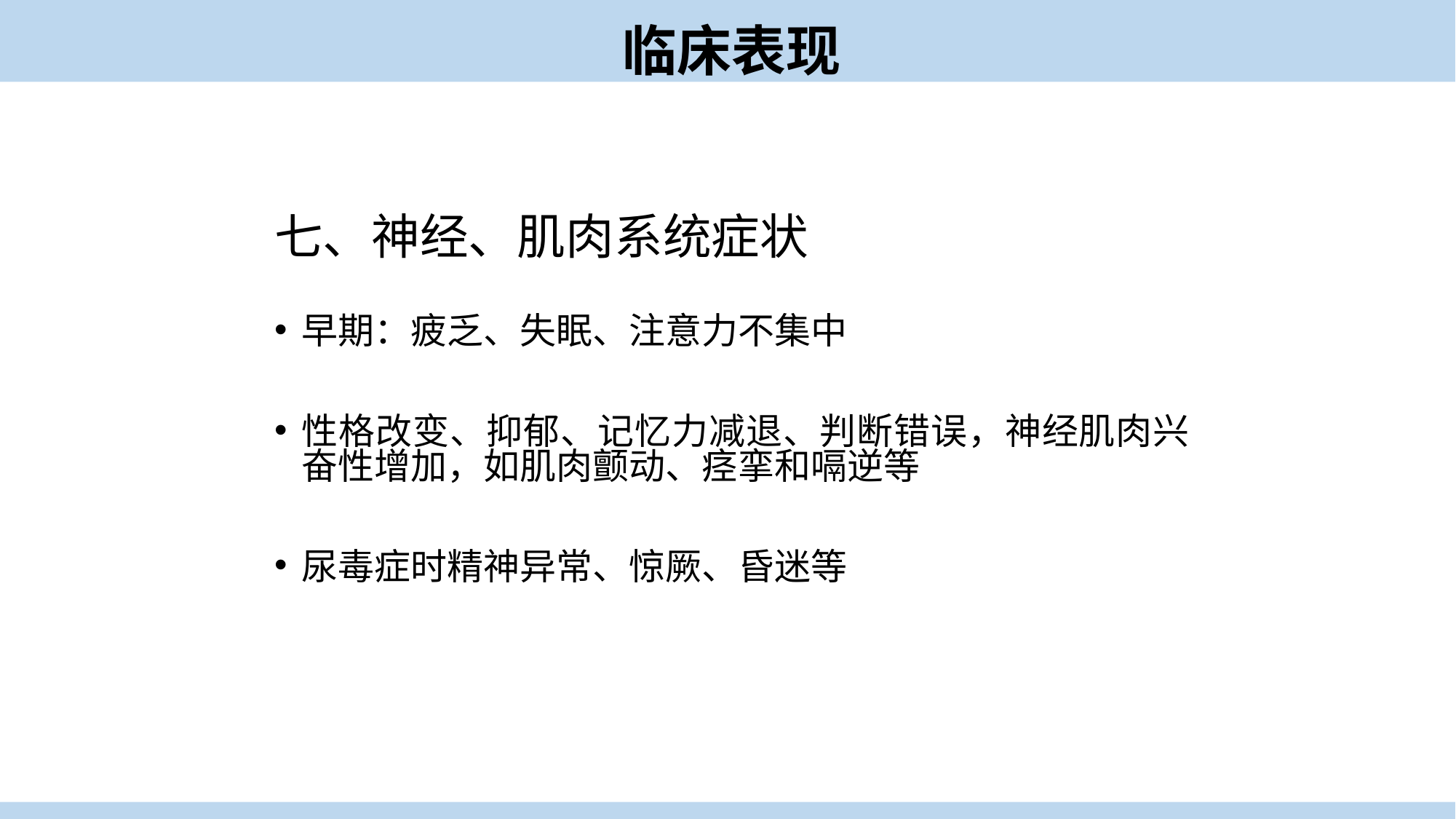

临床表现
七、神经、肌肉系统症状
早期：疲乏、失眠、注意力不集中

性格改变、抑郁、记忆力减退、判断错误，神经肌肉兴奋性增加，如肌肉颤动、痉挛和嗝逆等

尿毒症时精神异常、惊厥、昏迷等